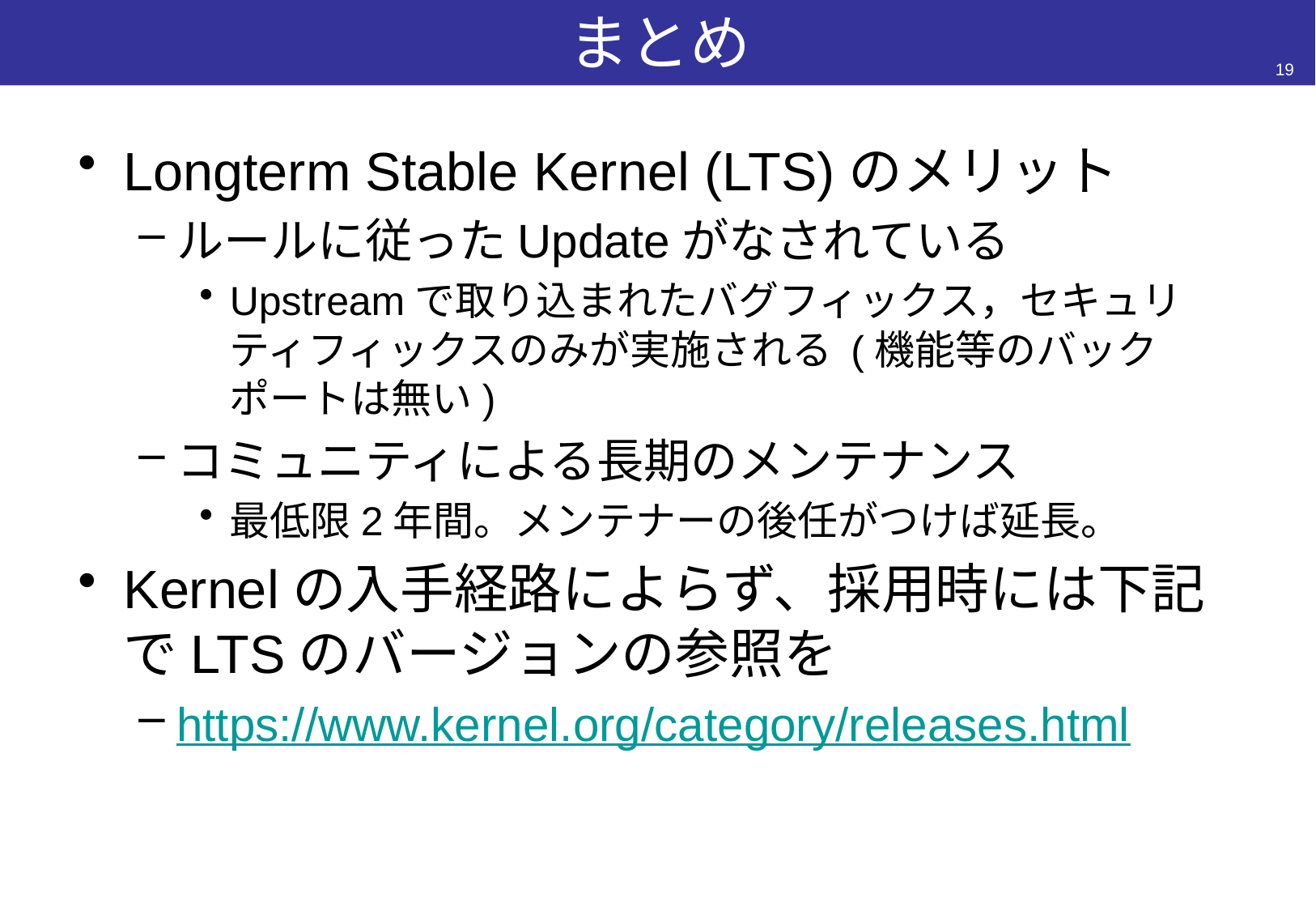

# まとめ
19
Longterm Stable Kernel (LTS)のメリット
ルールに従ったUpdateがなされている
Upstreamで取り込まれたバグフィックス，セキュリティフィックスのみが実施される (機能等のバックポートは無い)
コミュニティによる長期のメンテナンス
最低限2年間。メンテナーの後任がつけば延長。
Kernelの入手経路によらず、採用時には下記でLTSのバージョンの参照を
https://www.kernel.org/category/releases.html